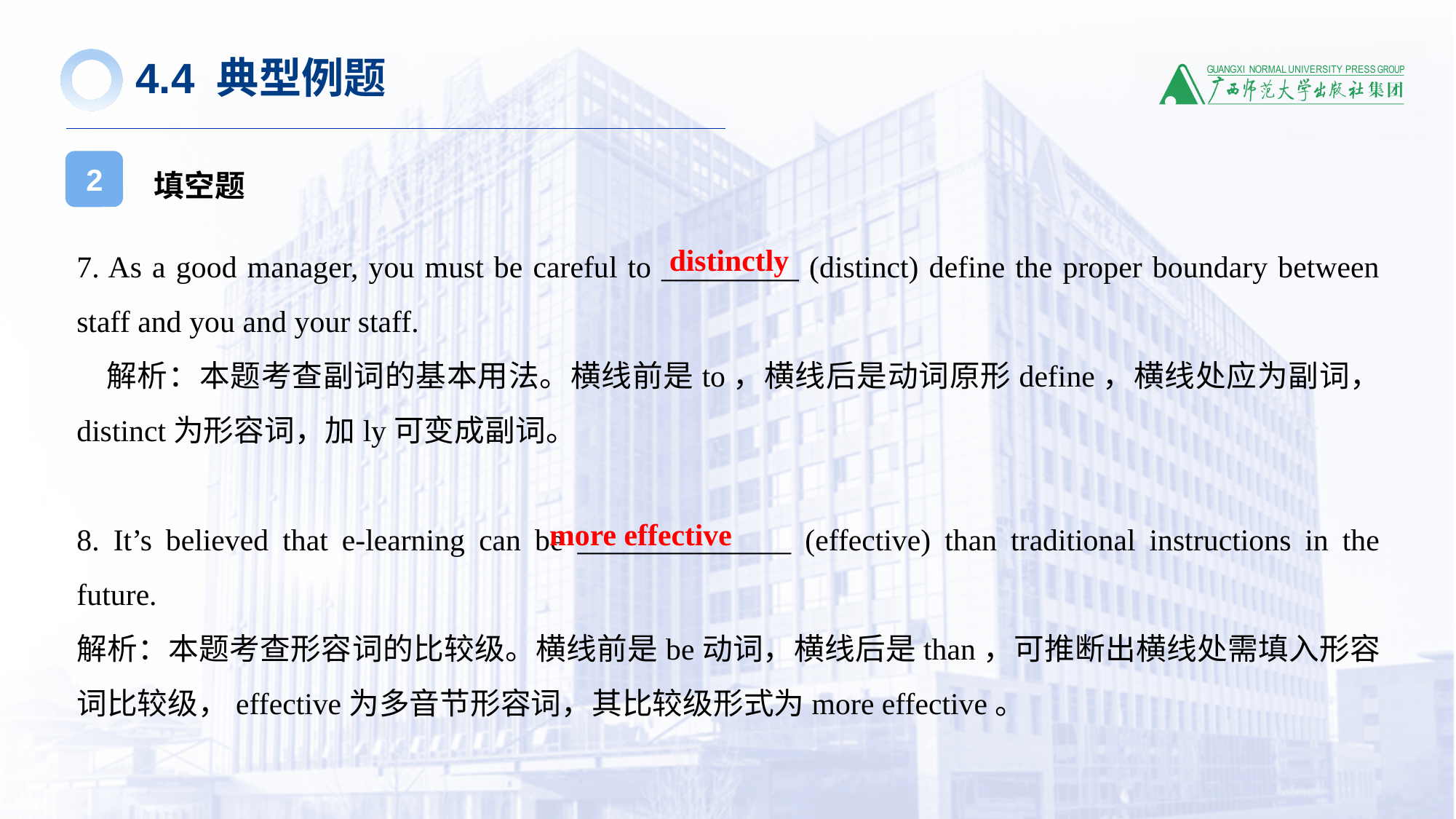

4.4 典型例题

填空题

2
7. As a good manager, you must be careful to _________ (distinct) define the proper boundary between staff and you and your staff.
   解析：本题考查副词的基本用法。横线前是to，横线后是动词原形define，横线处应为副词， distinct为形容词，加ly可变成副词。

8. It’s believed that e-learning can be ______________ (effective) than traditional instructions in the future.
解析：本题考查形容词的比较级。横线前是be动词，横线后是than，可推断出横线处需填入形容词比较级，effective为多音节形容词，其比较级形式为more effective。
distinctly
more effective